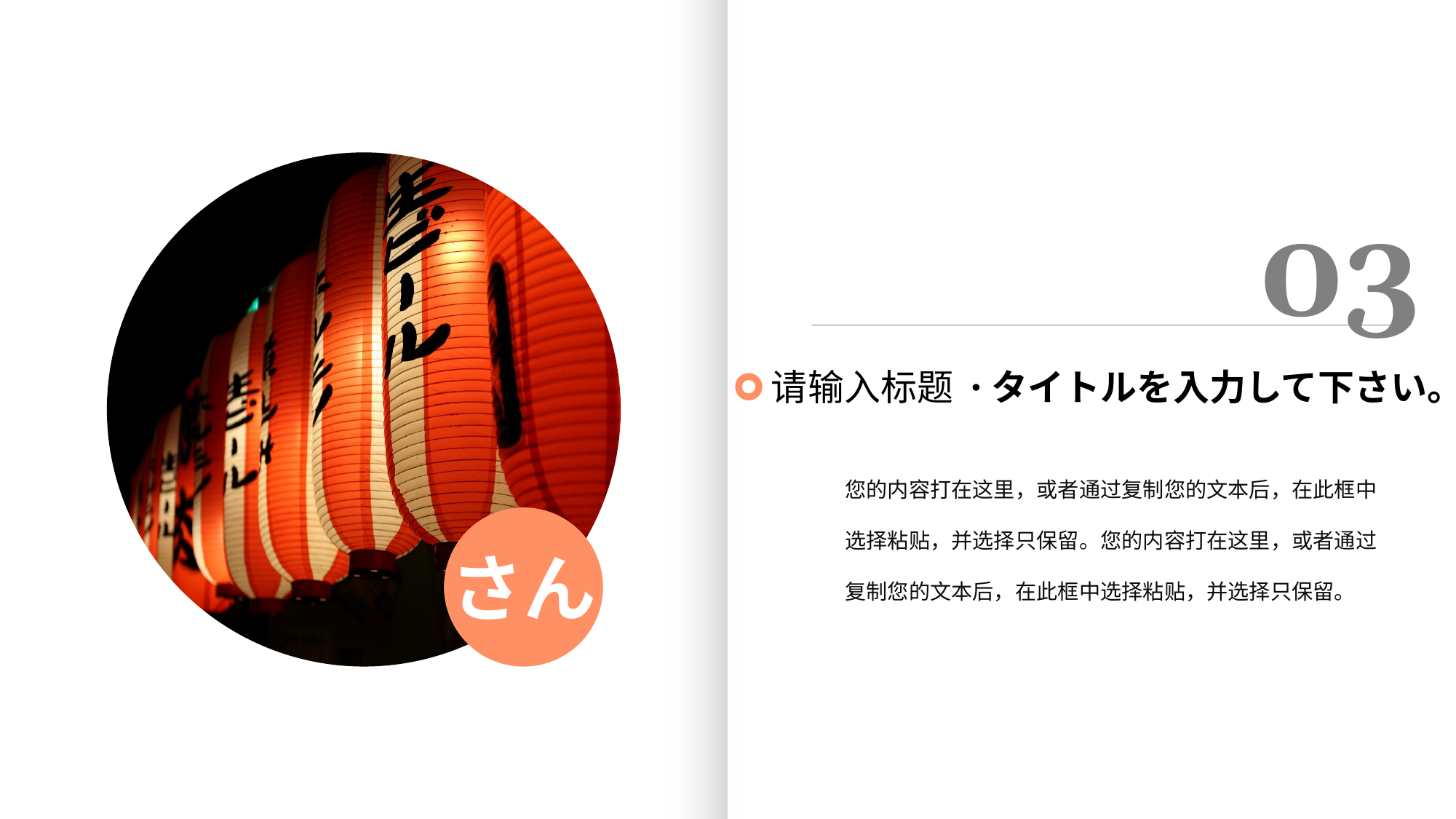

03
请输入标题 ·タイトルを入力して下さい。

您的内容打在这里，或者通过复制您的文本后，在此框中选择粘贴，并选择只保留。您的内容打在这里，或者通过复制您的文本后，在此框中选择粘贴，并选择只保留。

さん